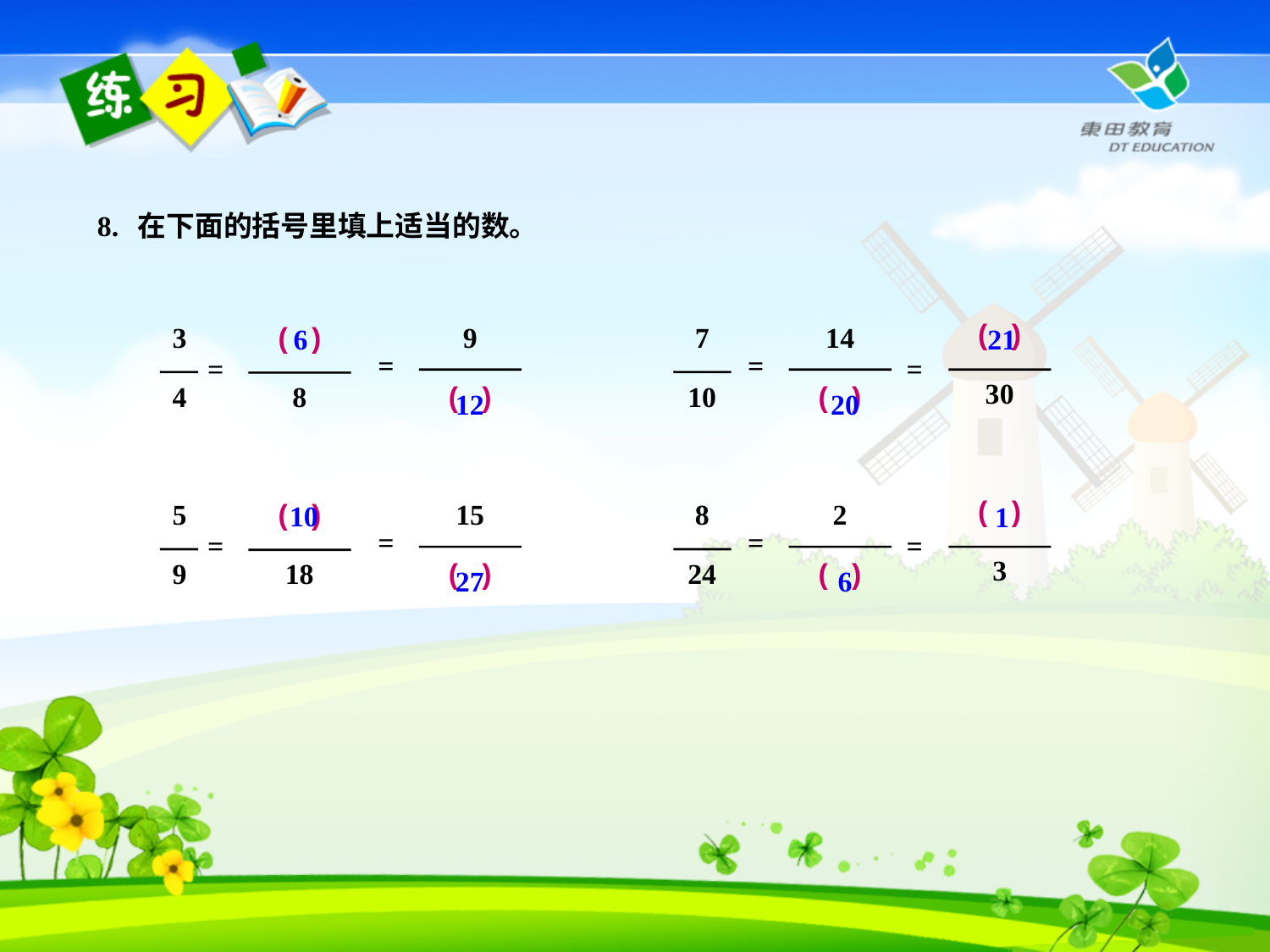

8. 在下面的括号里填上适当的数。
(   )
30

=
=
3
4

(   )
8

9
(   )

7
10

14
(   )

6
=
=
21
12
20
(   )
3

=
=
5
9

(   )
18

15
(   )

8
24

2
(   )

10
=
=
1
27
6